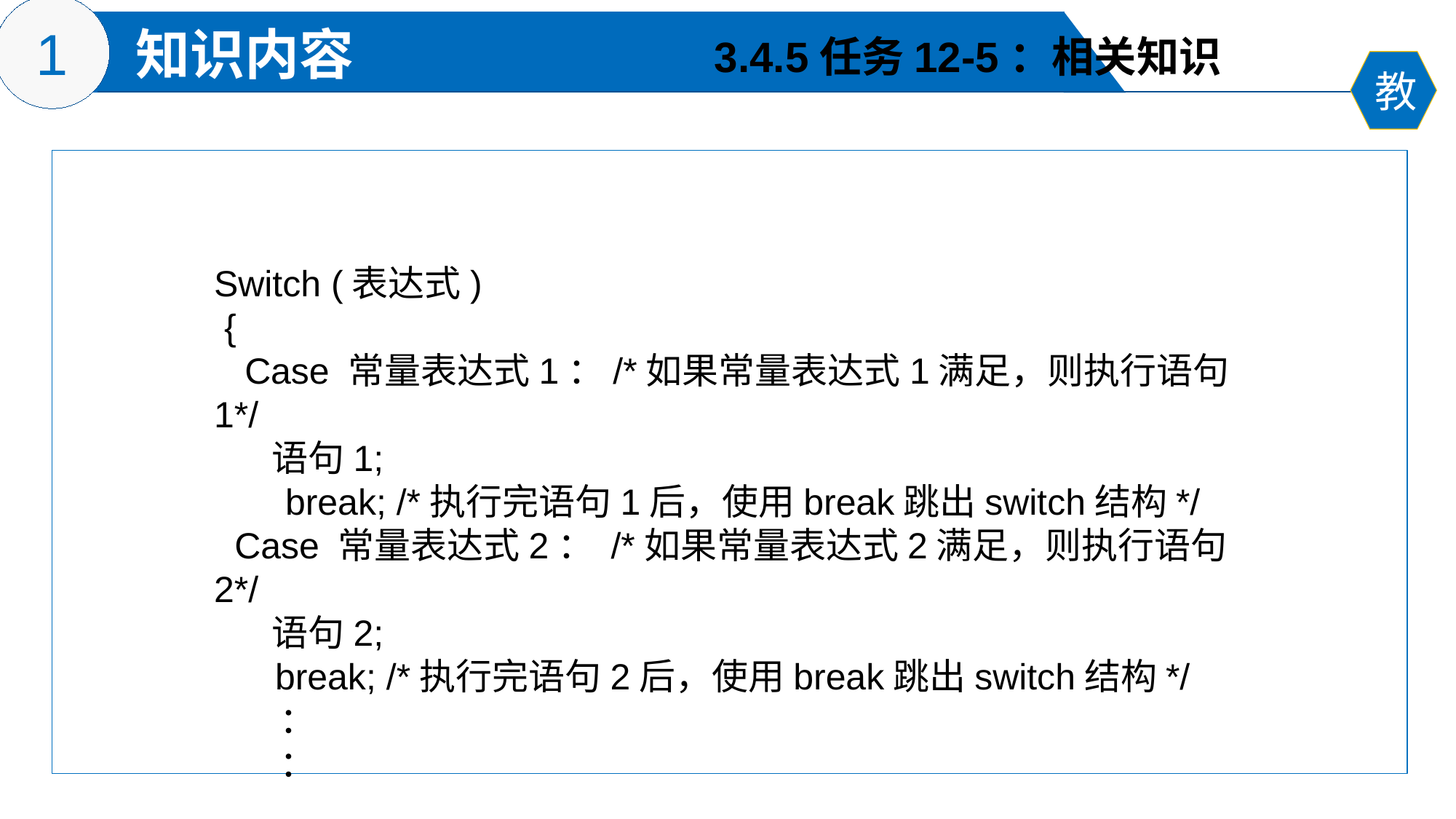

3.4.5任务12-5：相关知识

Switch (表达式)
 {
   Case 常量表达式1：/*如果常量表达式1满足，则执行语句1*/
      语句1;
       break; /*执行完语句1后，使用break跳出switch结构*/
  Case 常量表达式2： /*如果常量表达式2满足，则执行语句2*/
      语句2;
      break; /*执行完语句2后，使用break跳出switch结构*/
       ：
       ：